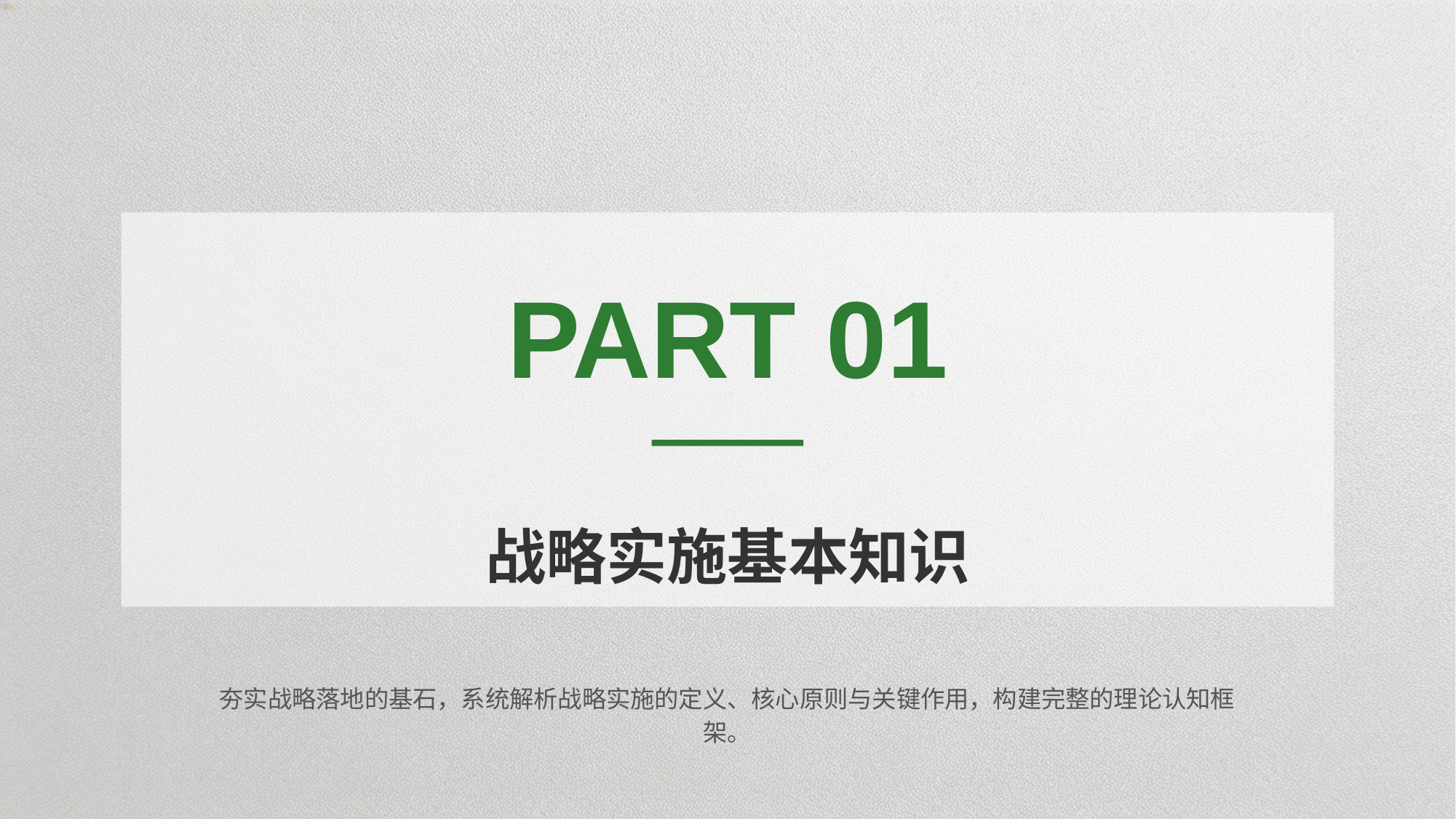

PART 01

战略实施基本知识
夯实战略落地的基石，系统解析战略实施的定义、核心原则与关键作用，构建完整的理论认知框架。